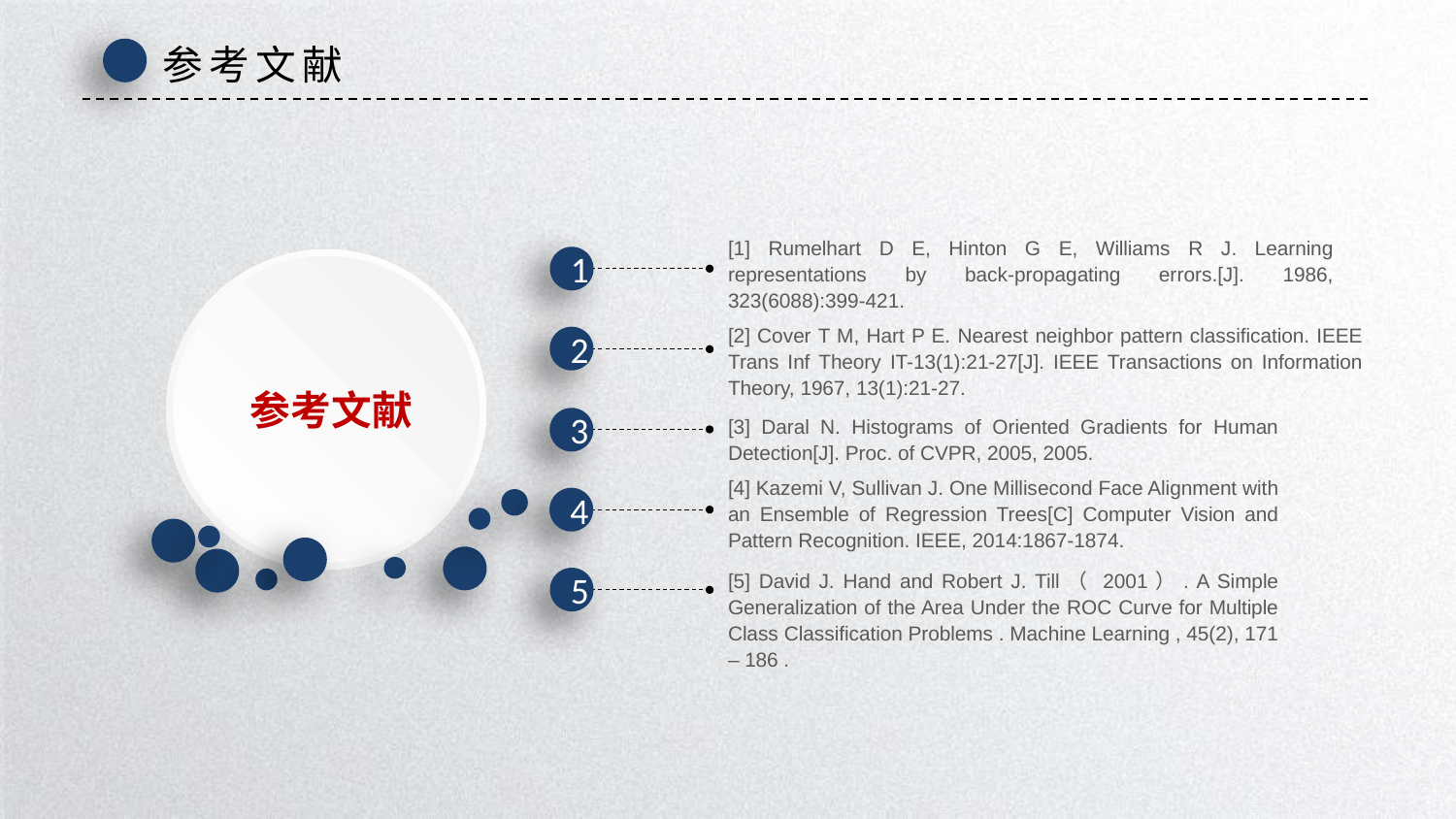

参考文献

[1] Rumelhart D E, Hinton G E, Williams R J. Learning representations by back-propagating errors.[J]. 1986, 323(6088):399-421.
1

[2] Cover T M, Hart P E. Nearest neighbor pattern classification. IEEE Trans Inf Theory IT-13(1):21-27[J]. IEEE Transactions on Information Theory, 1967, 13(1):21-27.
2
参考文献
3
[3] Daral N. Histograms of Oriented Gradients for Human Detection[J]. Proc. of CVPR, 2005, 2005.
[4] Kazemi V, Sullivan J. One Millisecond Face Alignment with an Ensemble of Regression Trees[C] Computer Vision and Pattern Recognition. IEEE, 2014:1867-1874.
4

[5] David J. Hand and Robert J. Till（ 2001）. A Simple Generalization of the Area Under the ROC Curve for Multiple Class Classification Problems . Machine Learning , 45(2), 171 – 186 .
5